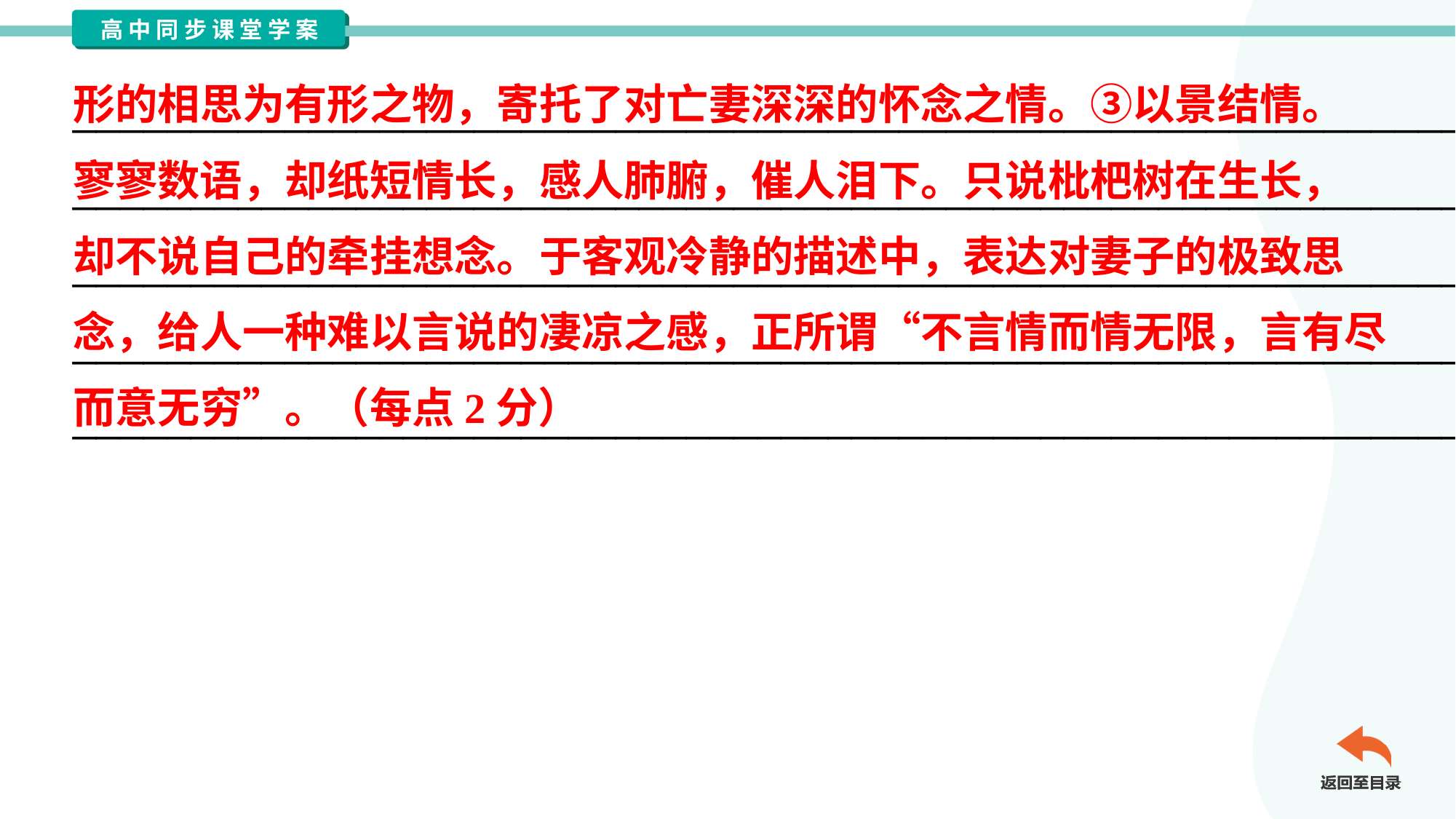

形的相思为有形之物，寄托了对亡妻深深的怀念之情。③以景结情。
寥寥数语，却纸短情长，感人肺腑，催人泪下。只说枇杷树在生长，
却不说自己的牵挂想念。于客观冷静的描述中，表达对妻子的极致思
念，给人一种难以言说的凄凉之感，正所谓“不言情而情无限，言有尽
而意无穷”。（每点2分）
_____________________________________________________________
_____________________________________________________________
_____________________________________________________________
_____________________________________________________________
_____________________________________________________________